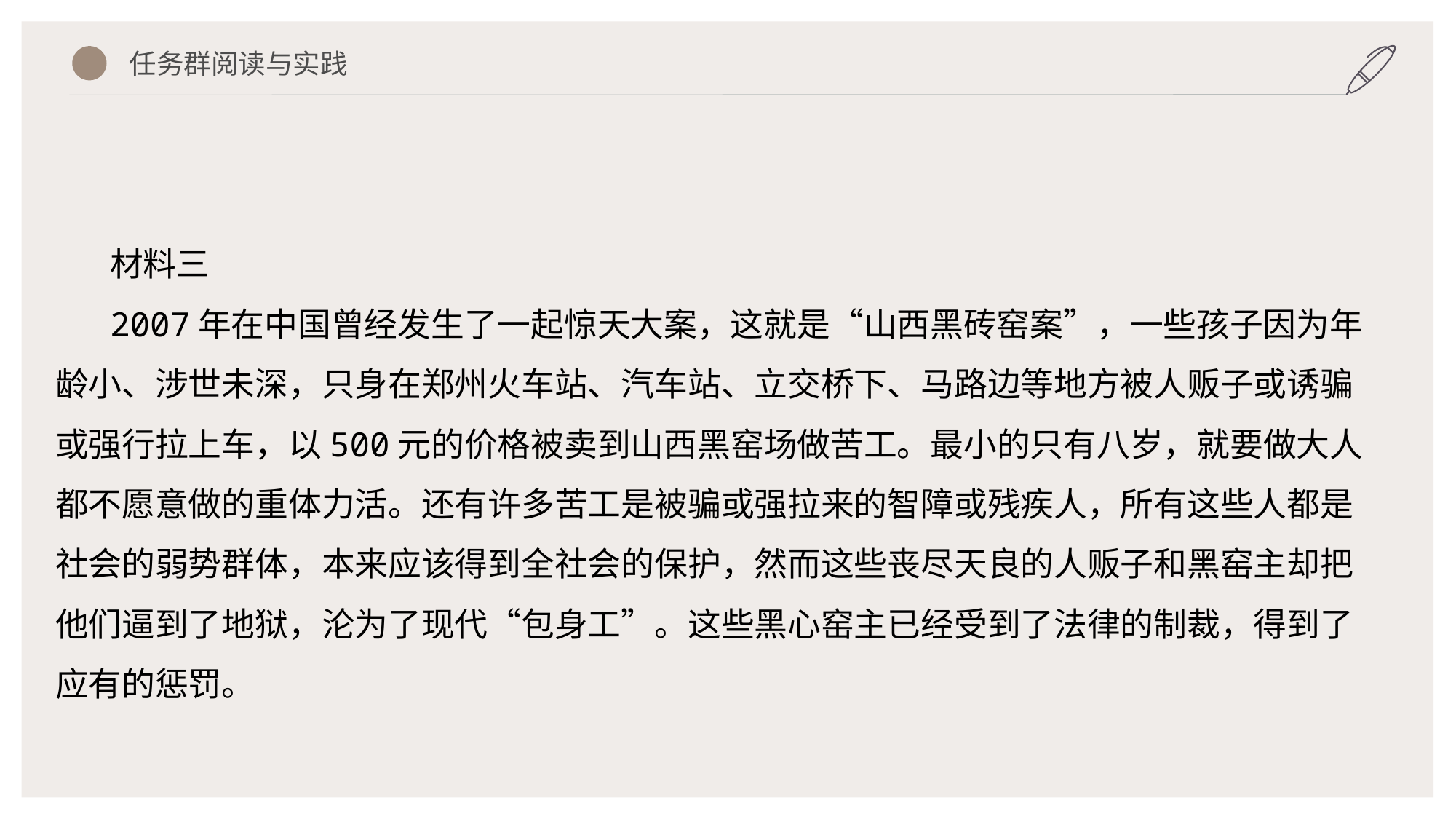

任务群阅读与实践

材料三
2007年在中国曾经发生了一起惊天大案，这就是“山西黑砖窑案”，一些孩子因为年龄小、涉世未深，只身在郑州火车站、汽车站、立交桥下、马路边等地方被人贩子或诱骗或强行拉上车，以500元的价格被卖到山西黑窑场做苦工。最小的只有八岁，就要做大人都不愿意做的重体力活。还有许多苦工是被骗或强拉来的智障或残疾人，所有这些人都是社会的弱势群体，本来应该得到全社会的保护，然而这些丧尽天良的人贩子和黑窑主却把他们逼到了地狱，沦为了现代“包身工”。这些黑心窑主已经受到了法律的制裁，得到了应有的惩罚。